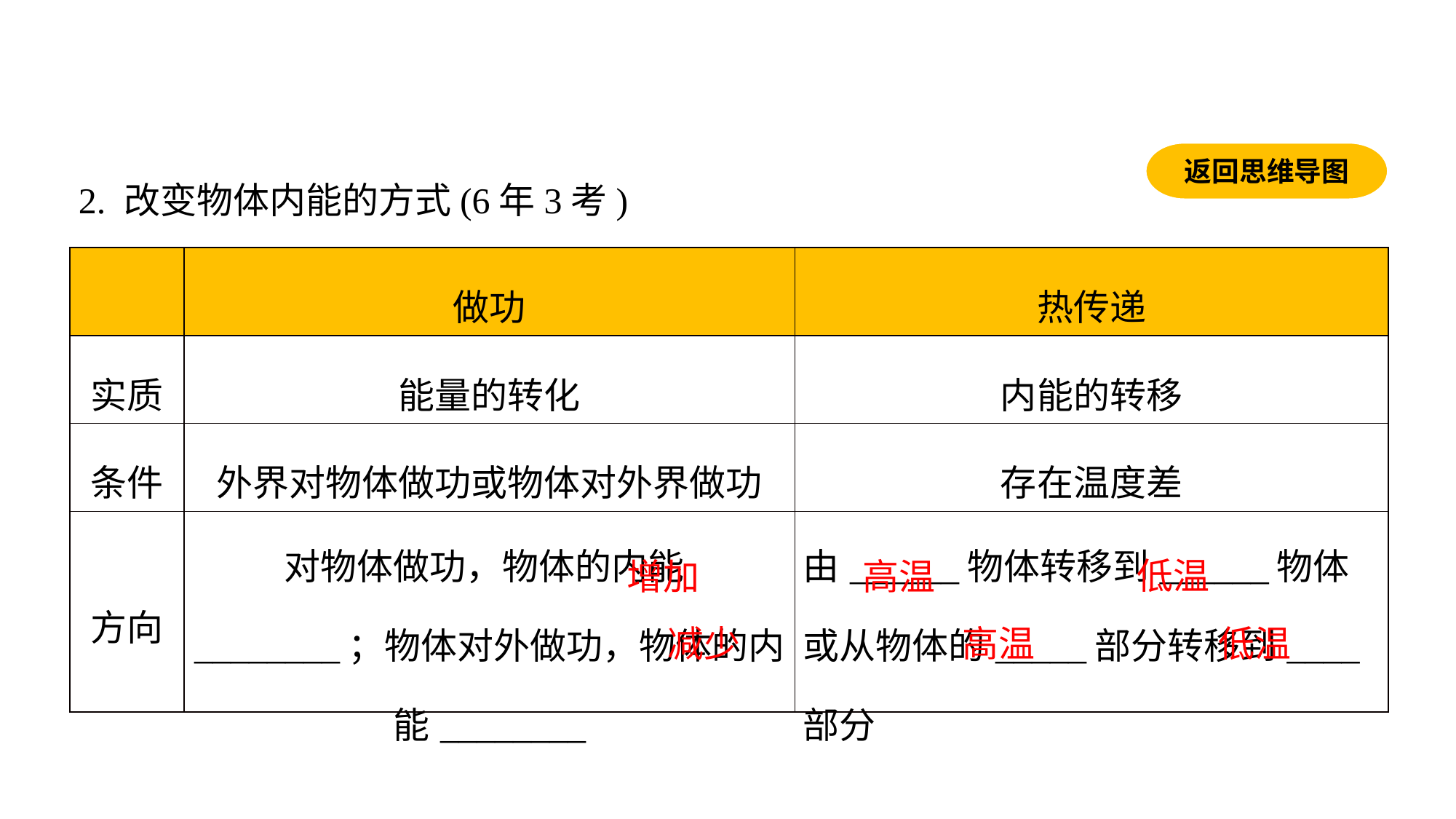

返回思维导图
2. 改变物体内能的方式(6年3考)
|  | 做功 | 热传递 |
| --- | --- | --- |
| 实质 | 能量的转化 | 内能的转移 |
| 条件 | 外界对物体做功或物体对外界做功 | 存在温度差 |
| 方向 | 对物体做功，物体的内能\_\_\_\_\_\_\_\_；物体对外做功，物体的内能\_\_\_\_\_\_\_\_ | 由\_\_\_\_\_\_物体转移到\_\_\_\_\_\_物体或从物体的\_\_\_\_\_部分转移到\_\_\_\_部分 |
低温
增加
高温
减少
高温
低温